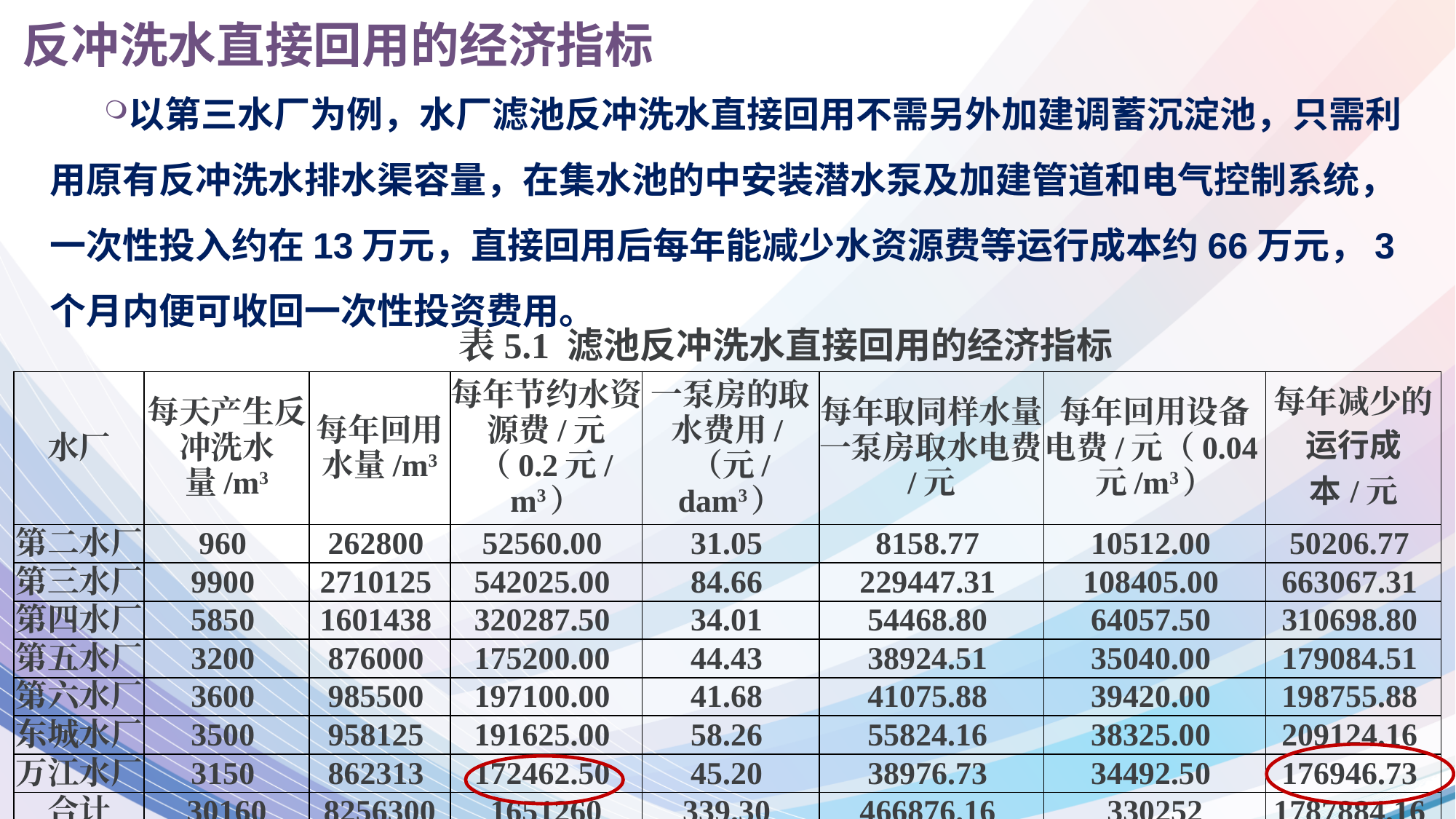

# 反冲洗水直接回用的经济指标
以第三水厂为例，水厂滤池反冲洗水直接回用不需另外加建调蓄沉淀池，只需利用原有反冲洗水排水渠容量，在集水池的中安装潜水泵及加建管道和电气控制系统，一次性投入约在13万元，直接回用后每年能减少水资源费等运行成本约66万元，3个月内便可收回一次性投资费用。
表5.1 滤池反冲洗水直接回用的经济指标
| 水厂 | 每天产生反冲洗水量/m3 | 每年回用水量/m3 | 每年节约水资源费/元（0.2元/m3） | 一泵房的取水费用/（元/dam3） | 每年取同样水量一泵房取水电费/元 | 每年回用设备电费/元（0.04元/m3） | 每年减少的运行成本/元 |
| --- | --- | --- | --- | --- | --- | --- | --- |
| 第二水厂 | 960 | 262800 | 52560.00 | 31.05 | 8158.77 | 10512.00 | 50206.77 |
| 第三水厂 | 9900 | 2710125 | 542025.00 | 84.66 | 229447.31 | 108405.00 | 663067.31 |
| 第四水厂 | 5850 | 1601438 | 320287.50 | 34.01 | 54468.80 | 64057.50 | 310698.80 |
| 第五水厂 | 3200 | 876000 | 175200.00 | 44.43 | 38924.51 | 35040.00 | 179084.51 |
| 第六水厂 | 3600 | 985500 | 197100.00 | 41.68 | 41075.88 | 39420.00 | 198755.88 |
| 东城水厂 | 3500 | 958125 | 191625.00 | 58.26 | 55824.16 | 38325.00 | 209124.16 |
| 万江水厂 | 3150 | 862313 | 172462.50 | 45.20 | 38976.73 | 34492.50 | 176946.73 |
| 合计 | 30160 | 8256300 | 1651260 | 339.30 | 466876.16 | 330252 | 1787884.16 |